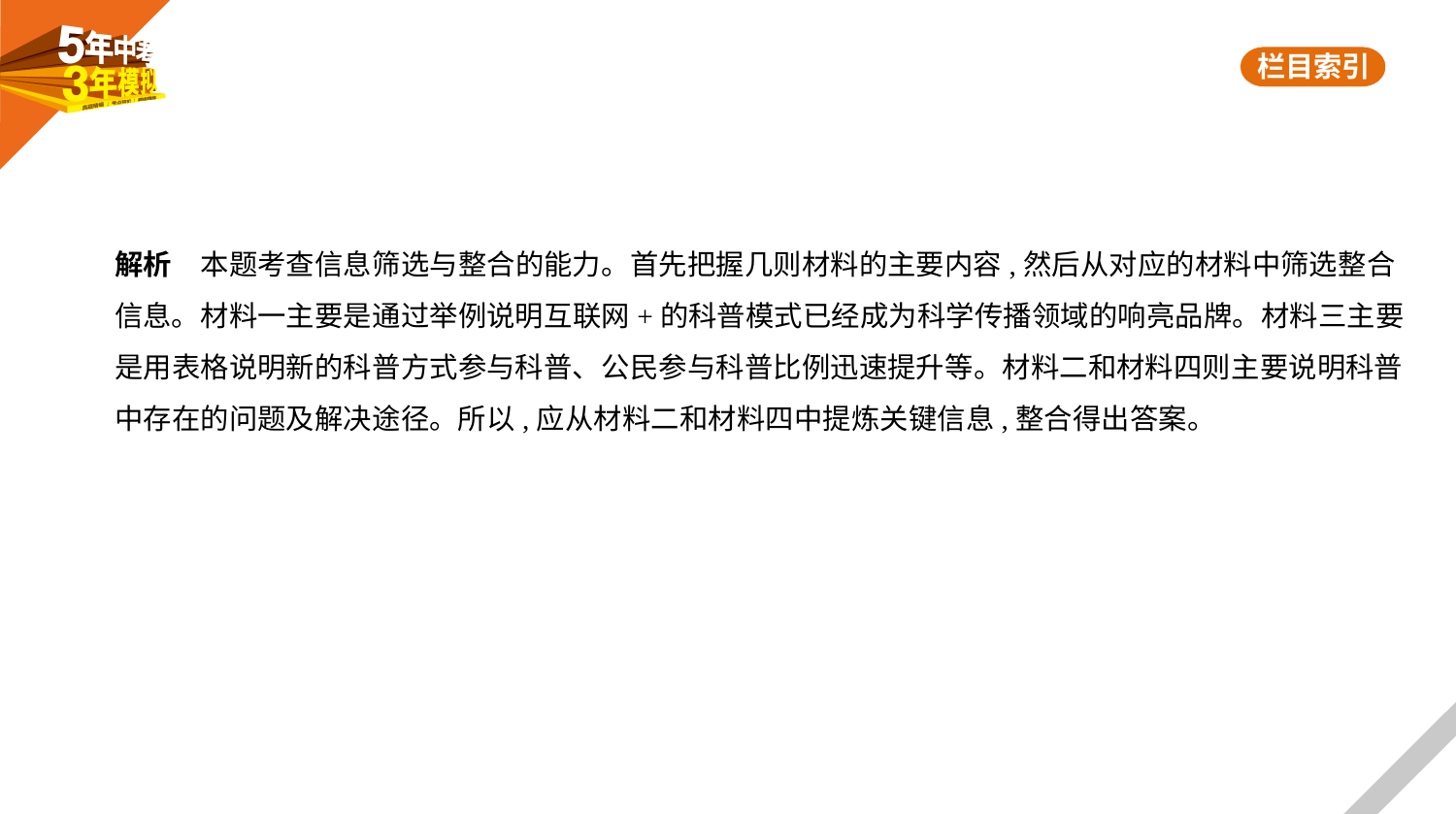

解析　本题考查信息筛选与整合的能力。首先把握几则材料的主要内容,然后从对应的材料中筛选整合
信息。材料一主要是通过举例说明互联网+的科普模式已经成为科学传播领域的响亮品牌。材料三主要
是用表格说明新的科普方式参与科普、公民参与科普比例迅速提升等。材料二和材料四则主要说明科普
中存在的问题及解决途径。所以,应从材料二和材料四中提炼关键信息,整合得出答案。